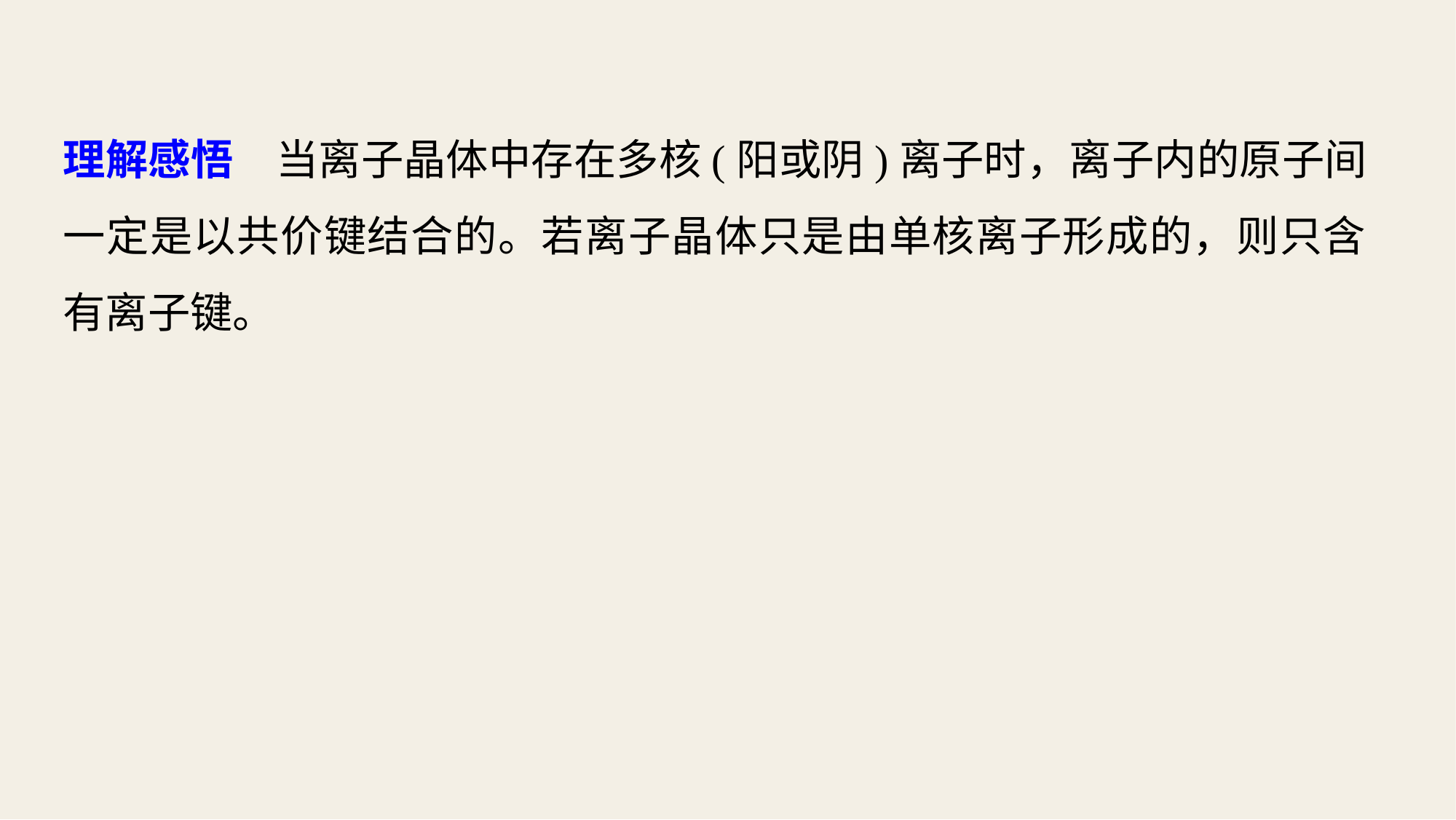

理解感悟　当离子晶体中存在多核(阳或阴)离子时，离子内的原子间一定是以共价键结合的。若离子晶体只是由单核离子形成的，则只含有离子键。